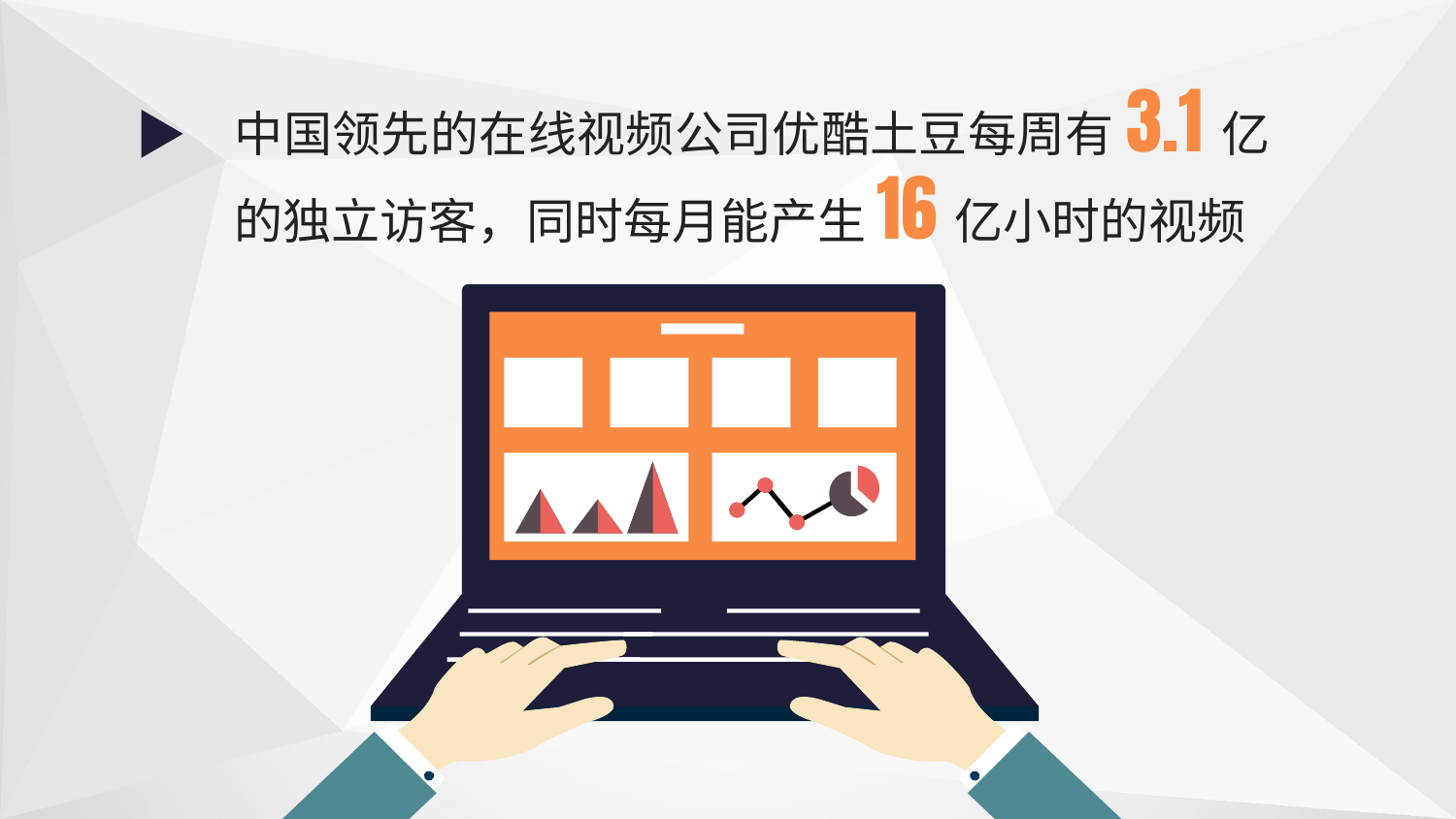

中国领先的在线视频公司优酷土豆每周有3.1亿的独立访客，同时每月能产生16亿小时的视频